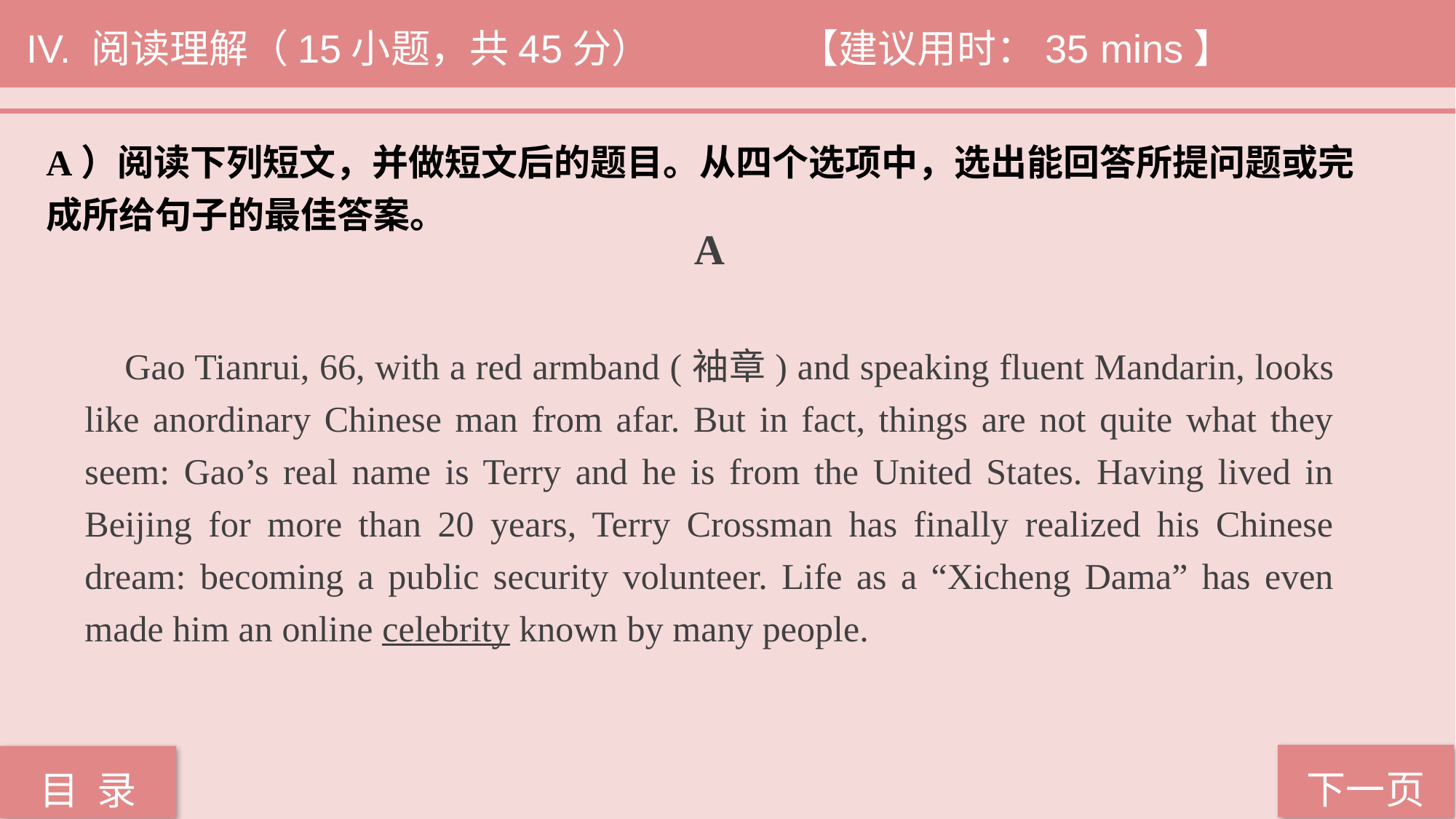

IV. 阅读理解（15小题，共45分） 		 【建议用时：35 mins】
A）阅读下列短文，并做短文后的题目。从四个选项中，选出能回答所提问题或完
成所给句子的最佳答案。
                                                                   A

    Gao Tianrui, 66, with a red armband (袖章) and speaking fluent Mandarin, looks like anordinary Chinese man from afar. But in fact, things are not quite what they seem: Gao’s real name is Terry and he is from the United States. Having lived in Beijing for more than 20 years, Terry Crossman has finally realized his Chinese dream: becoming a public security volunteer. Life as a “Xicheng Dama” has even made him an online celebrity known by many people.